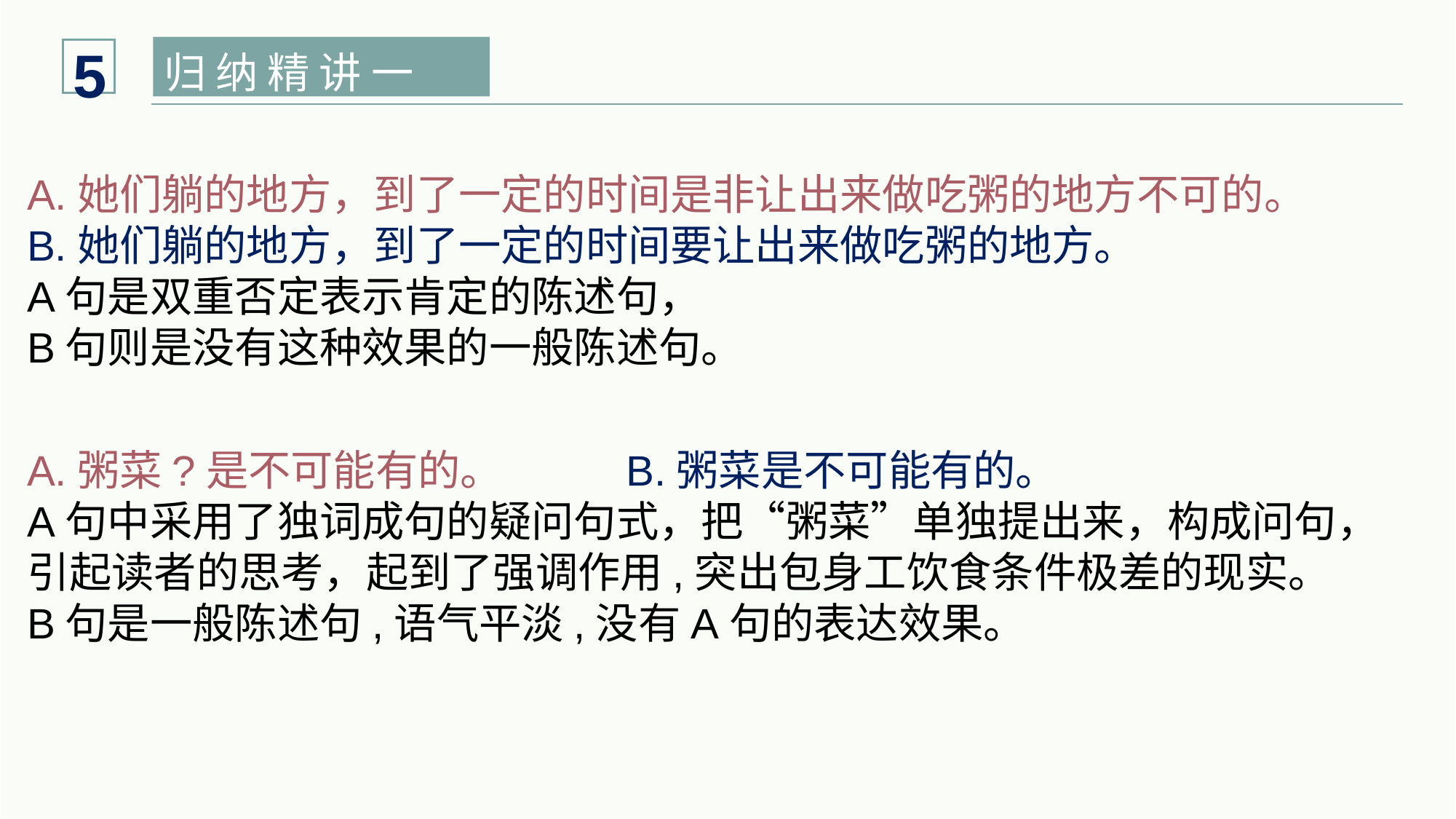

5
归 纳 精 讲 一

A.她们躺的地方，到了一定的时间是非让出来做吃粥的地方不可的。
B.她们躺的地方，到了一定的时间要让出来做吃粥的地方。
A句是双重否定表示肯定的陈述句，
B句则是没有这种效果的一般陈述句。
A.粥菜?是不可能有的。            B.粥菜是不可能有的。
A句中采用了独词成句的疑问句式，把“粥菜”单独提出来，构成问句，
引起读者的思考，起到了强调作用,突出包身工饮食条件极差的现实。
B句是一般陈述句,语气平淡,没有A句的表达效果。